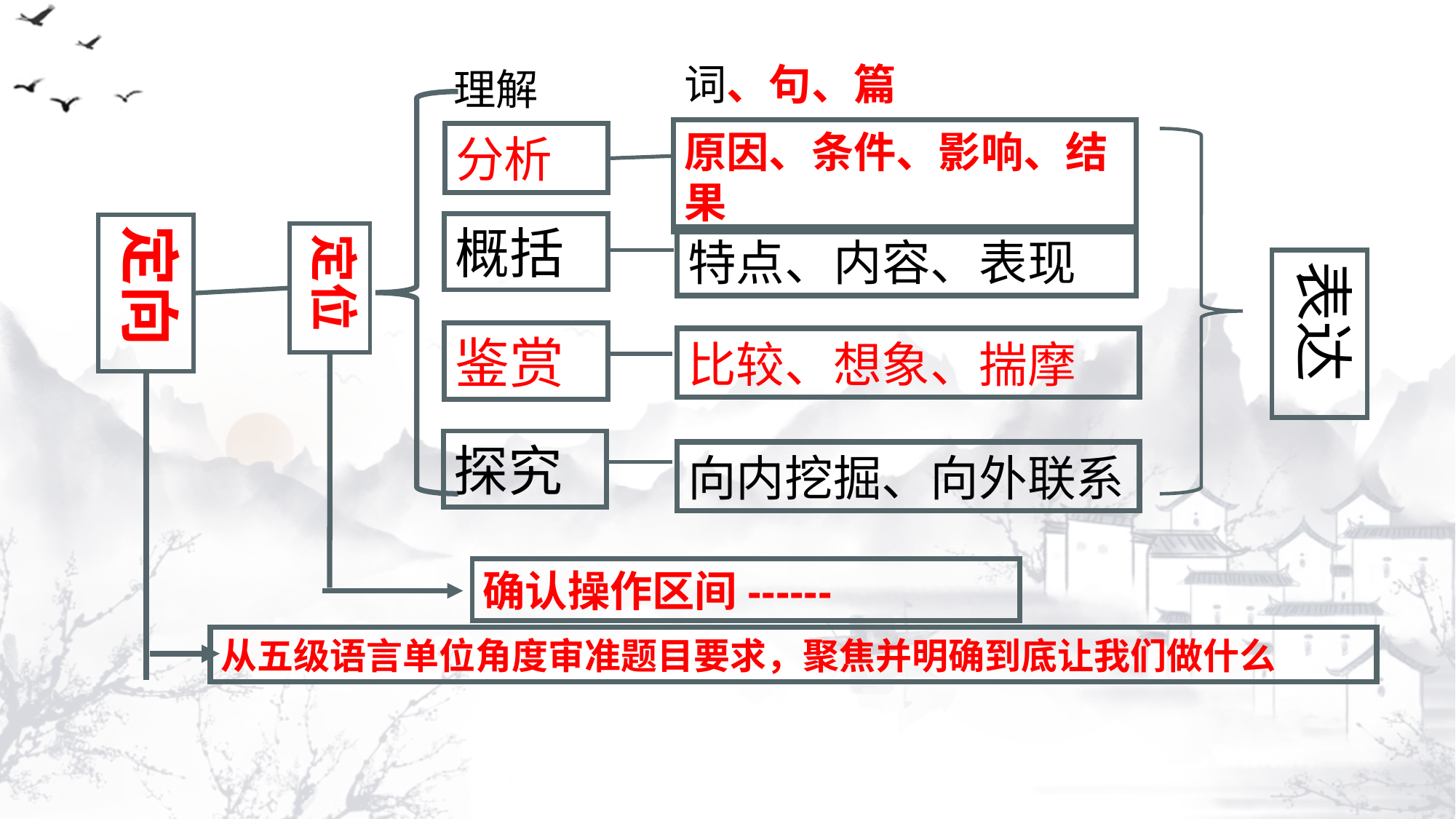

词、句、篇
理解

原因、条件、影响、结果
分析
概括
定向
定位
特点、内容、表现
鉴赏
比较、想象、揣摩
探究
向内挖掘、向外联系

表达
从五级语言单位角度审准题目要求，聚焦并明确到底让我们做什么
确认操作区间------